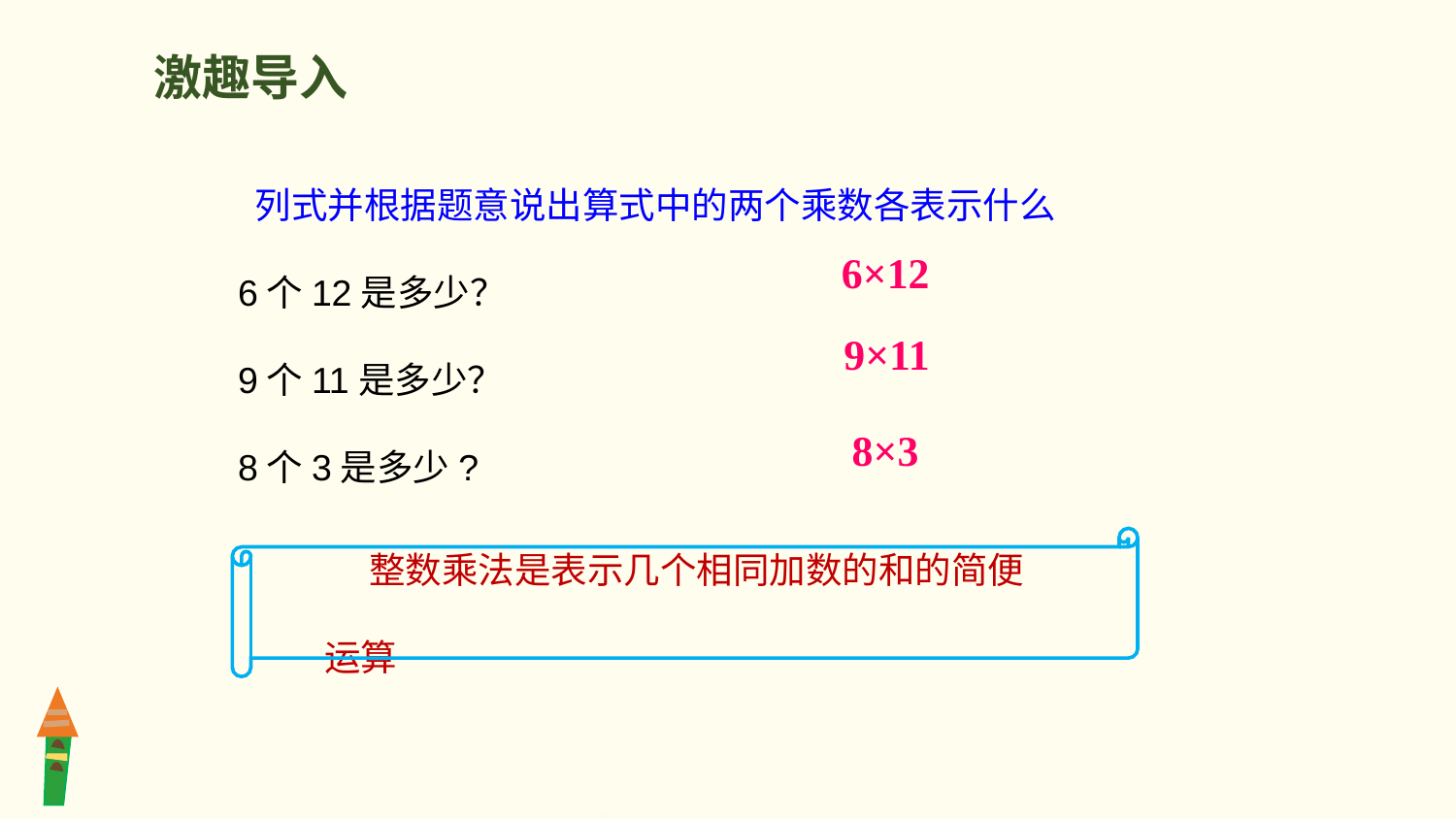

激趣导入
列式并根据题意说出算式中的两个乘数各表示什么
6个12是多少？
9个11是多少？
8个3是多少?
6×12
9×11
8×3

整数乘法是表示几个相同加数的和的简便运算